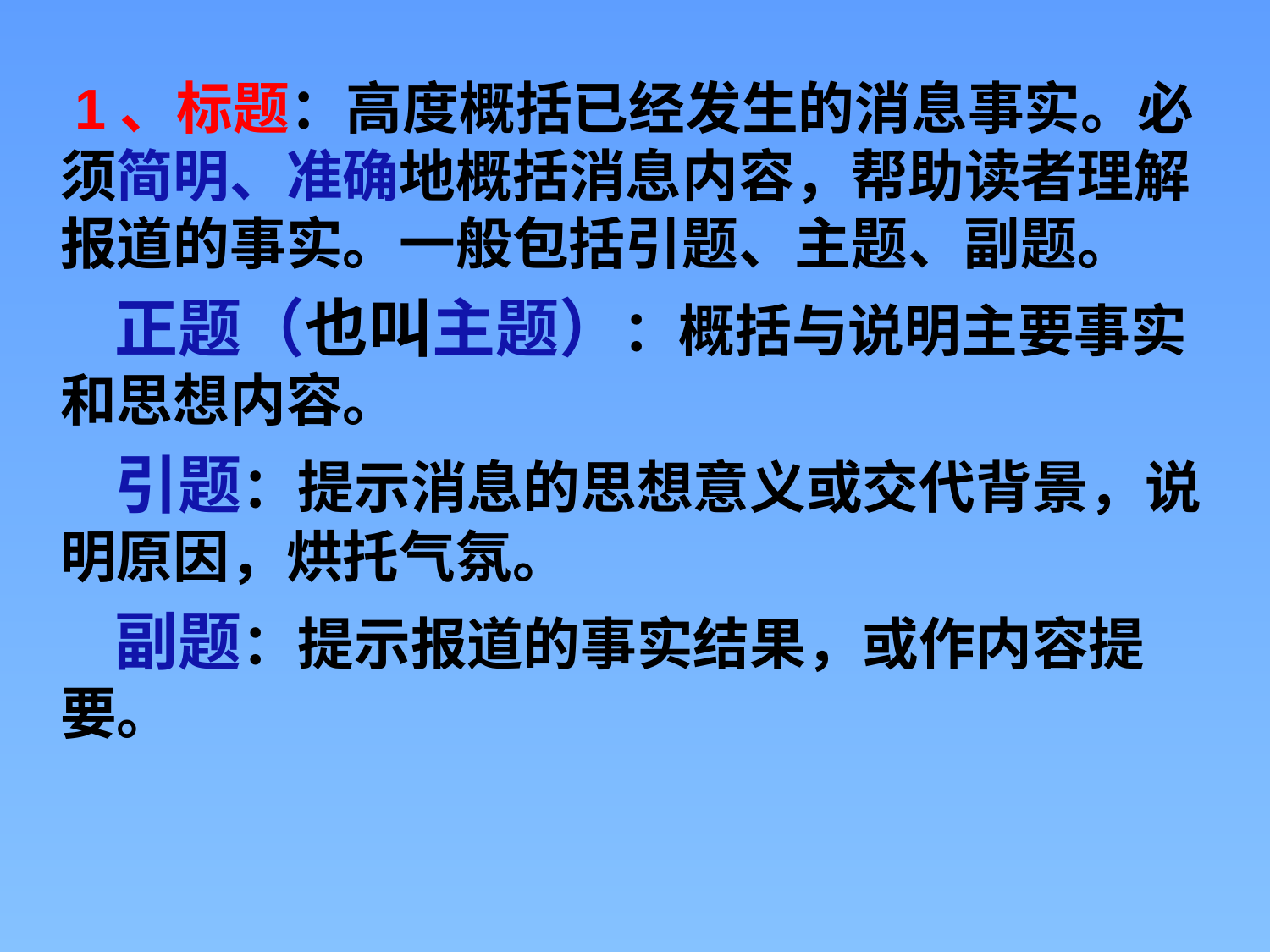

1、标题：高度概括已经发生的消息事实。必须简明、准确地概括消息内容，帮助读者理解报道的事实。一般包括引题、主题、副题。
      正题（也叫主题）：概括与说明主要事实和思想内容。
      引题：提示消息的思想意义或交代背景，说明原因，烘托气氛。
      副题：提示报道的事实结果，或作内容提要。